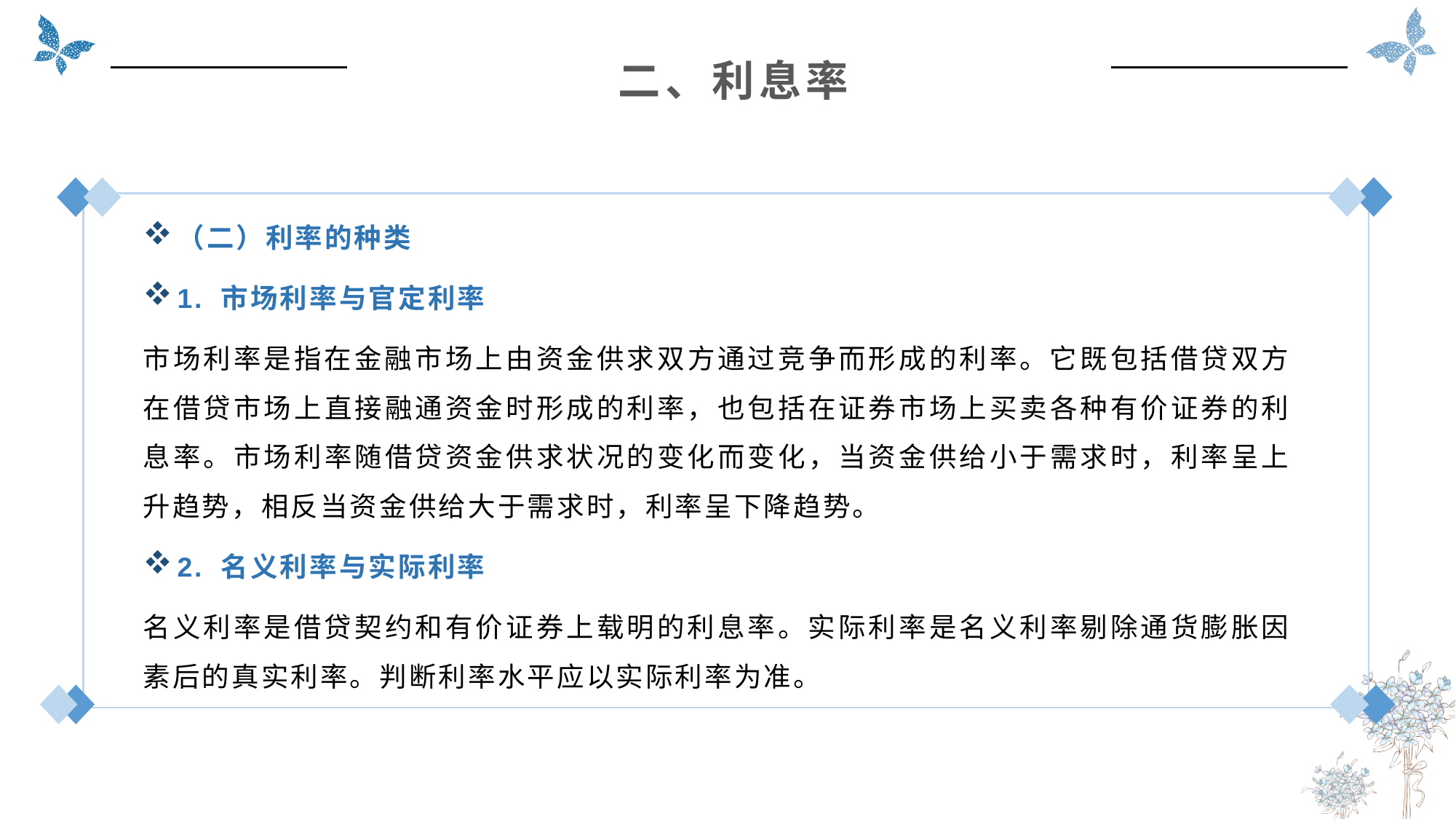

二、利息率

（二）利率的种类
1. 市场利率与官定利率
市场利率是指在金融市场上由资金供求双方通过竞争而形成的利率。它既包括借贷双方在借贷市场上直接融通资金时形成的利率，也包括在证券市场上买卖各种有价证券的利息率。市场利率随借贷资金供求状况的变化而变化，当资金供给小于需求时，利率呈上升趋势，相反当资金供给大于需求时，利率呈下降趋势。
2. 名义利率与实际利率
名义利率是借贷契约和有价证券上载明的利息率。实际利率是名义利率剔除通货膨胀因素后的真实利率。判断利率水平应以实际利率为准。